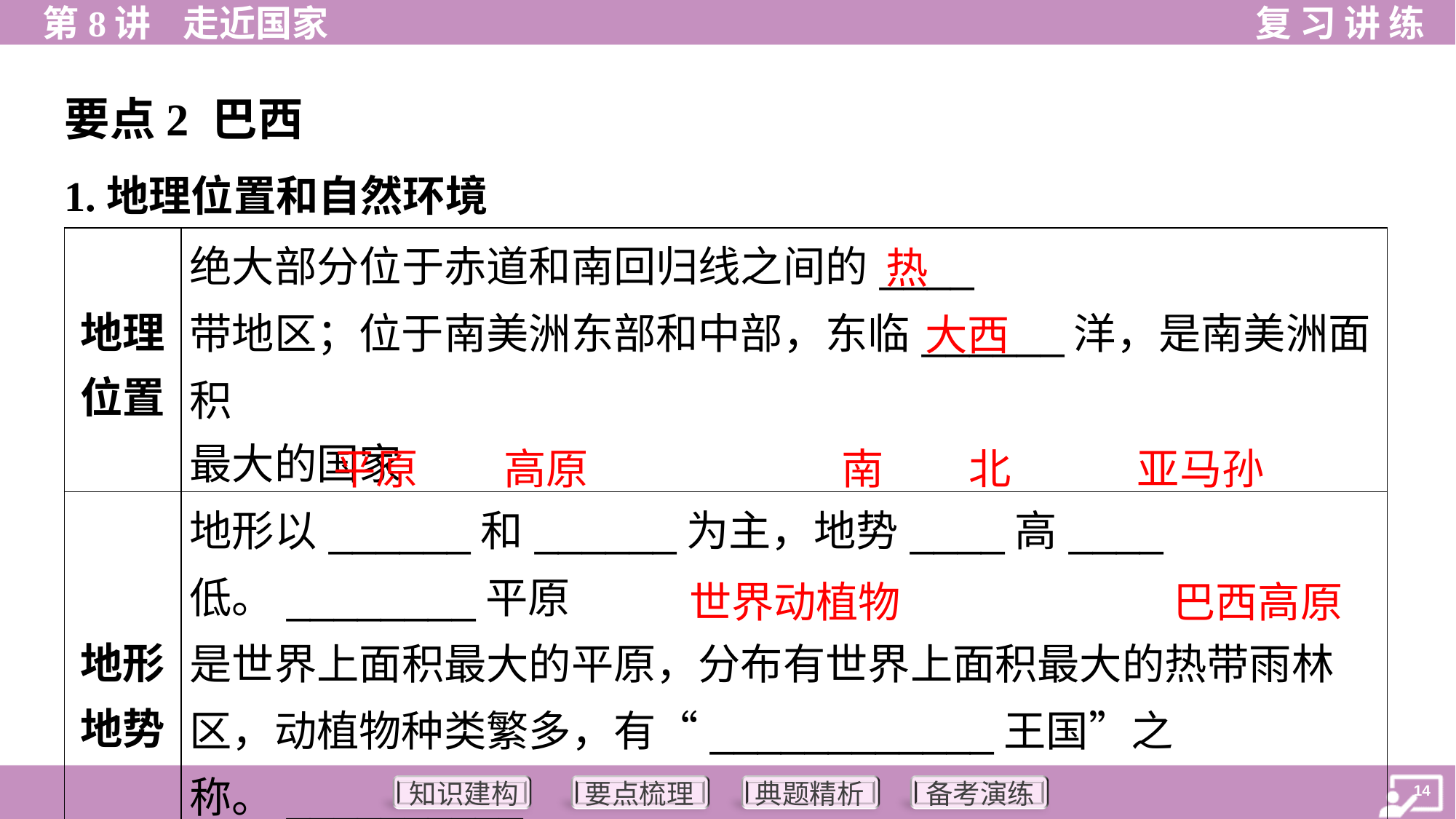

要点2 巴西
1.地理位置和自然环境
| 地理 位置 | 绝大部分位于赤道和南回归线之间的\_\_\_\_ 带地区；位于南美洲东部和中部，东临\_\_\_\_\_\_洋，是南美洲面积 最大的国家 |
| --- | --- |
| 地形 地势 | 地形以\_\_\_\_\_\_和\_\_\_\_\_\_为主，地势\_\_\_\_高\_\_\_\_低。\_\_\_\_\_\_\_\_平原 是世界上面积最大的平原，分布有世界上面积最大的热带雨林 区，动植物种类繁多，有“\_\_\_\_\_\_\_\_\_\_\_\_王国”之称。\_\_\_\_\_\_\_\_\_\_ 是世界上面积最大的高原 |
热
大西
平原
高原
南
北
亚马孙
世界动植物
巴西高原